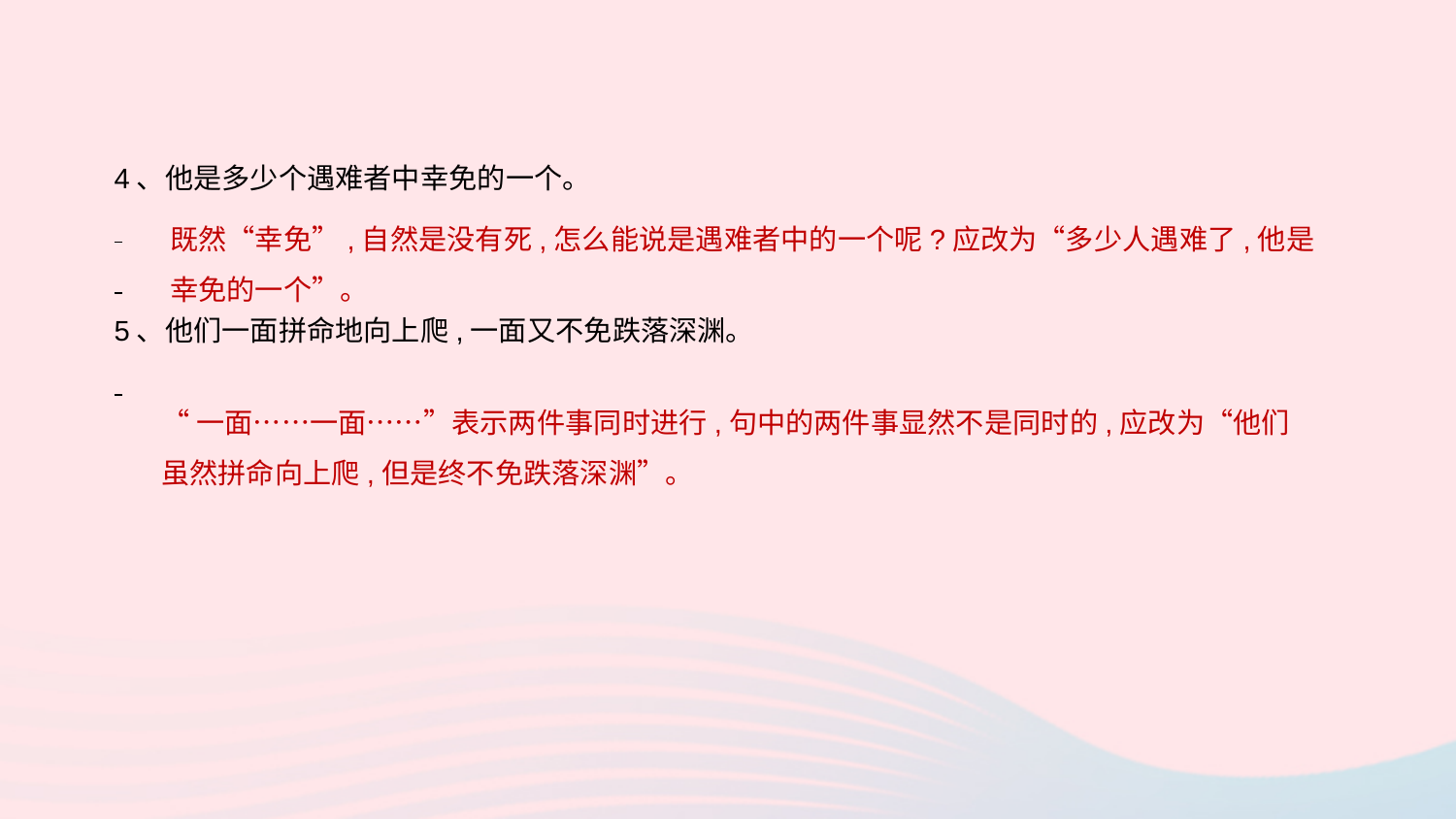

4、他是多少个遇难者中幸免的一个。

5、他们一面拼命地向上爬,一面又不免跌落深渊。

既然“幸免”,自然是没有死,怎么能说是遇难者中的一个呢?应改为“多少人遇难了,他是幸免的一个”。
“一面……一面……”表示两件事同时进行,句中的两件事显然不是同时的,应改为“他们虽然拼命向上爬,但是终不免跌落深渊”。